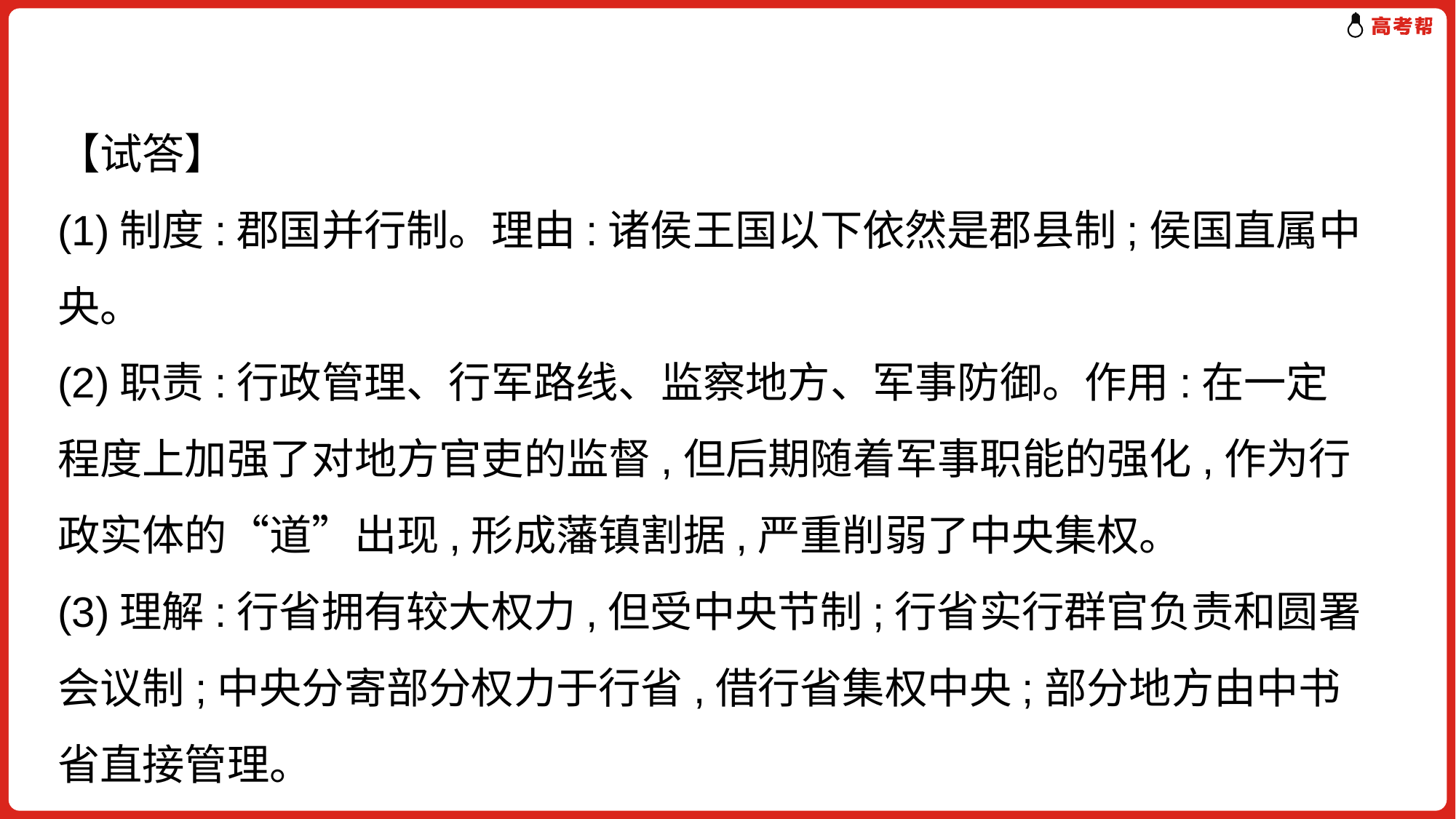

【试答】
(1)制度:郡国并行制。理由:诸侯王国以下依然是郡县制;侯国直属中央。
(2)职责:行政管理、行军路线、监察地方、军事防御。作用:在一定程度上加强了对地方官吏的监督,但后期随着军事职能的强化,作为行政实体的“道”出现,形成藩镇割据,严重削弱了中央集权。
(3)理解:行省拥有较大权力,但受中央节制;行省实行群官负责和圆署会议制;中央分寄部分权力于行省,借行省集权中央;部分地方由中书省直接管理。